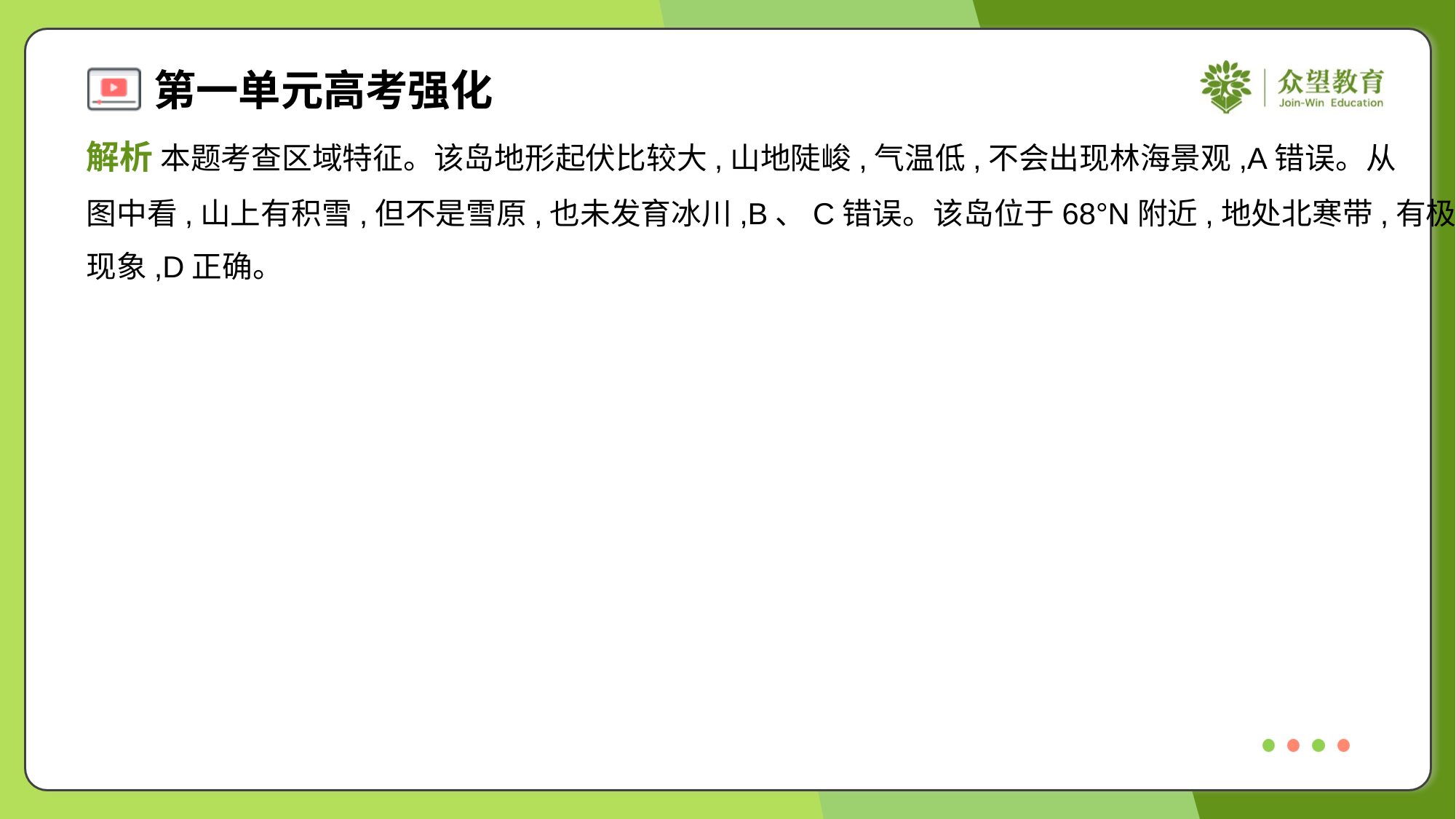

解析 本题考查区域特征。该岛地形起伏比较大,山地陡峻,气温低,不会出现林海景观,A错误。从
图中看,山上有积雪,但不是雪原,也未发育冰川,B、C错误。该岛位于68°N附近,地处北寒带,有极光
现象,D正确。